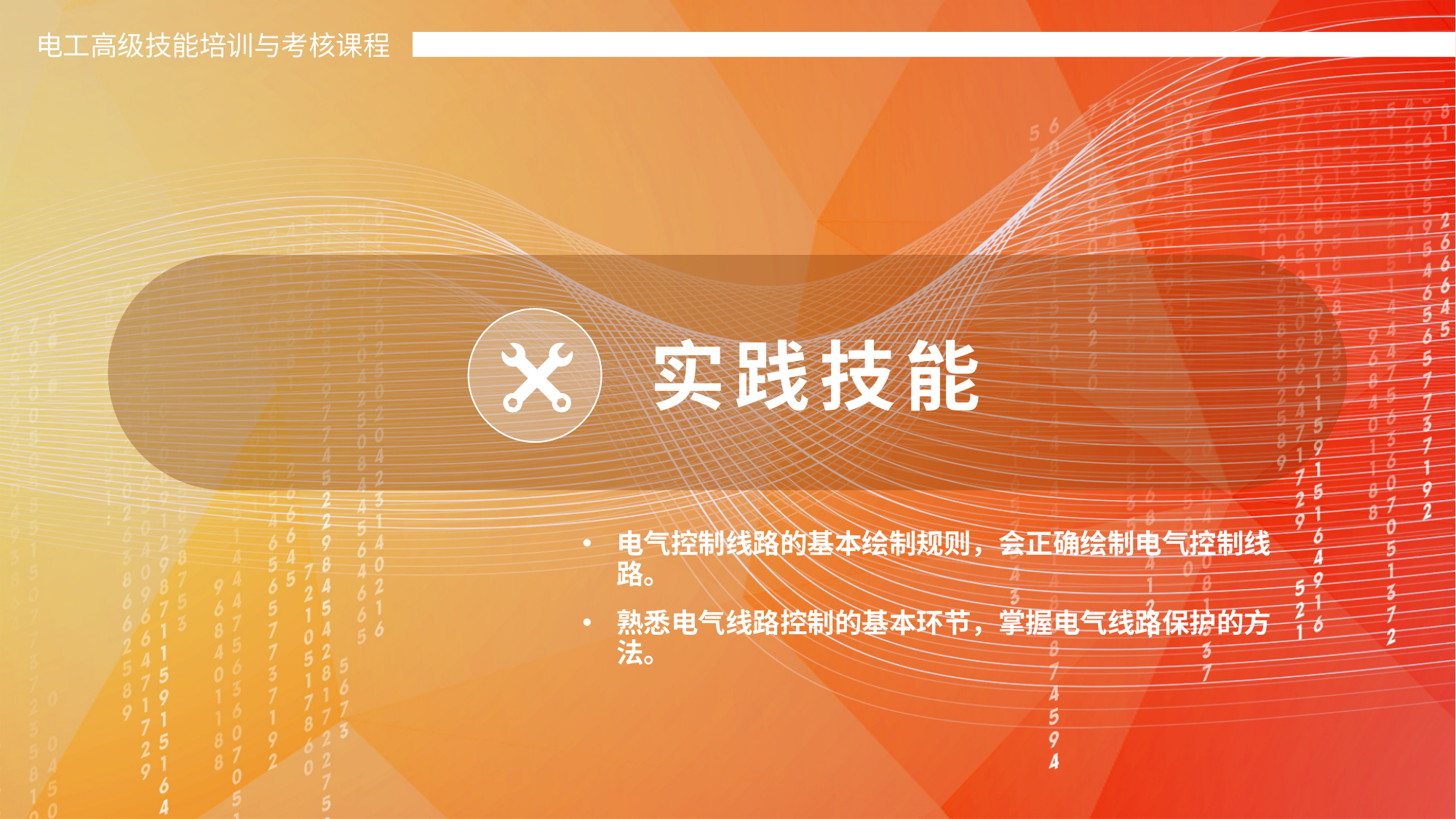

电工高级技能培训与考核课程

实践技能
电气控制线路的基本绘制规则，会正确绘制电气控制线路。
熟悉电气线路控制的基本环节，掌握电气线路保护的方法。